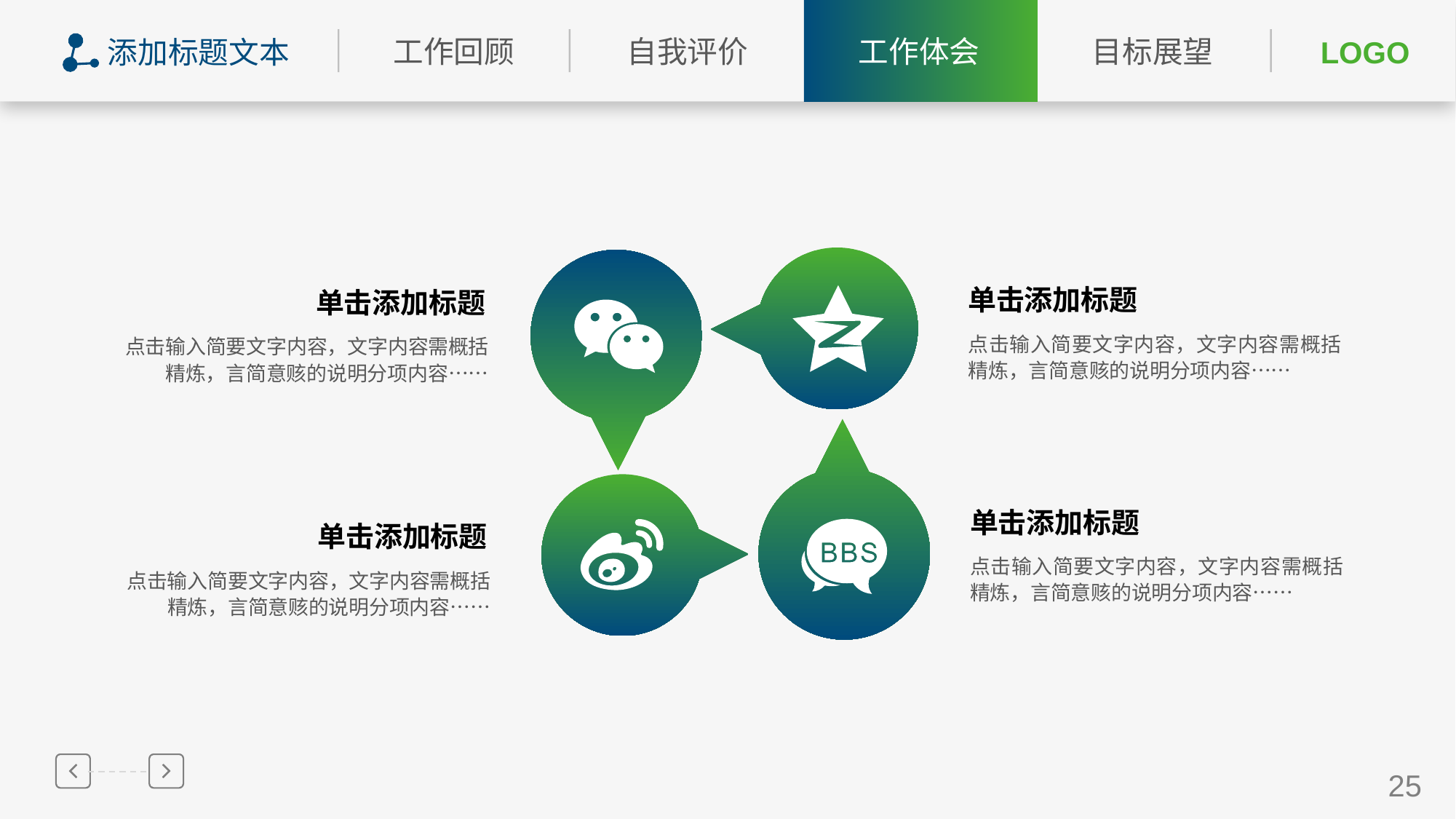

添加标题文本

单击添加标题

单击添加标题

点击输入简要文字内容，文字内容需概括精炼，言简意赅的说明分项内容……
点击输入简要文字内容，文字内容需概括精炼，言简意赅的说明分项内容……

单击添加标题

单击添加标题

点击输入简要文字内容，文字内容需概括精炼，言简意赅的说明分项内容……
点击输入简要文字内容，文字内容需概括精炼，言简意赅的说明分项内容……